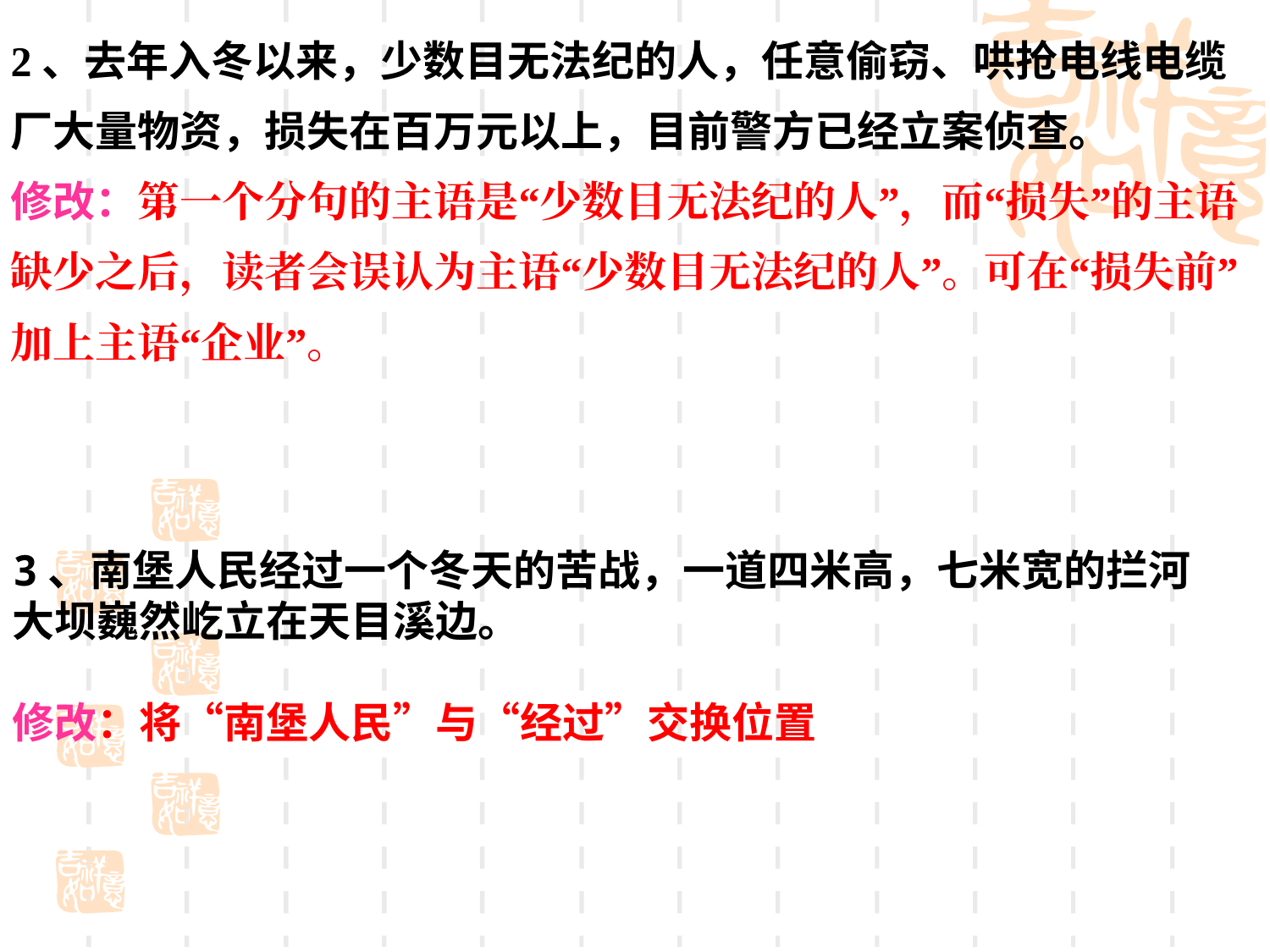

2、去年入冬以来，少数目无法纪的人，任意偷窃、哄抢电线电缆厂大量物资，损失在百万元以上，目前警方已经立案侦查。
修改：第一个分句的主语是“少数目无法纪的人”，而“损失”的主语缺少之后，读者会误认为主语“少数目无法纪的人”。可在“损失前”加上主语“企业”。

3、南堡人民经过一个冬天的苦战，一道四米高，七米宽的拦河大坝巍然屹立在天目溪边。

修改：将“南堡人民”与“经过”交换位置